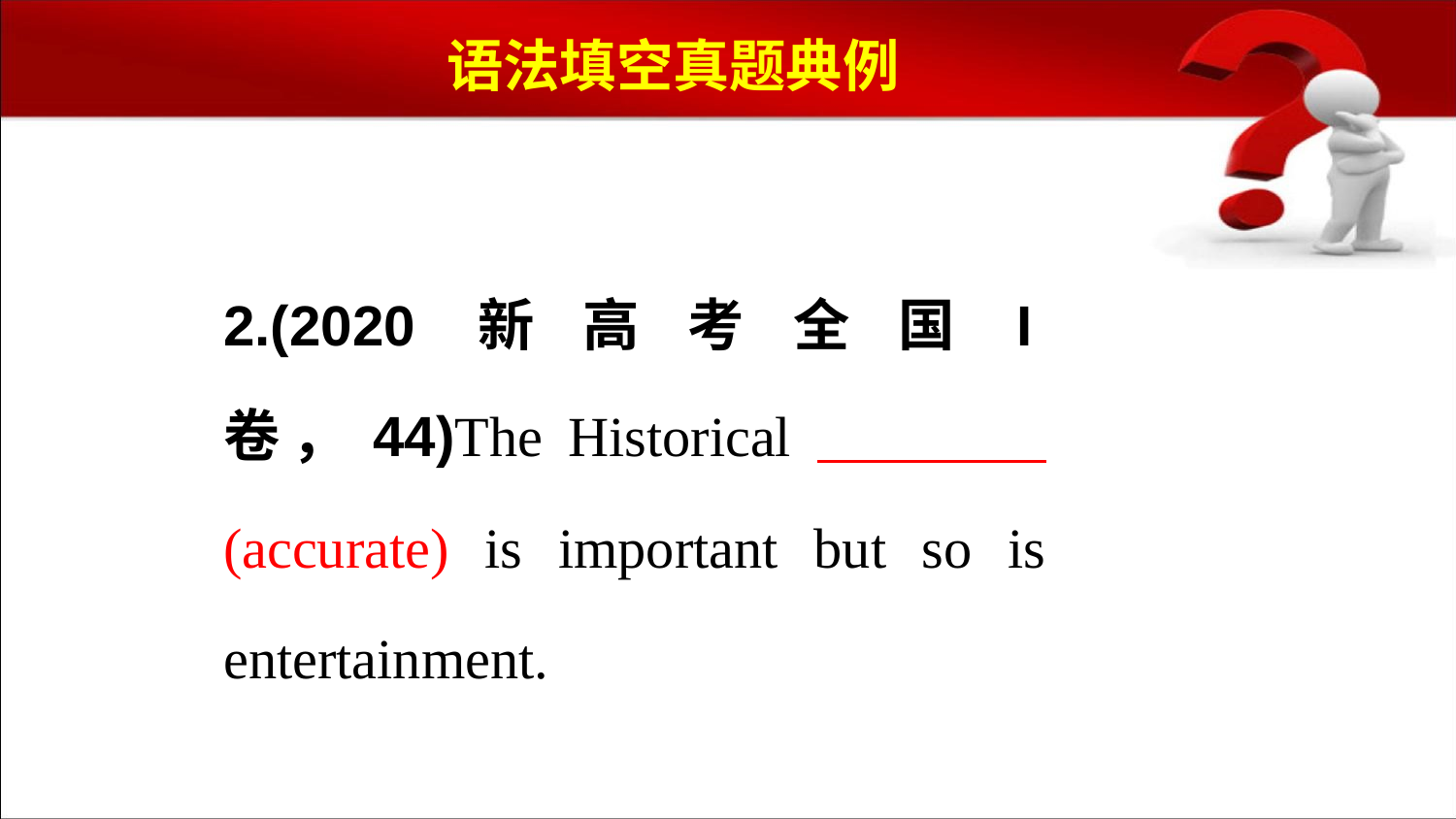

语法填空真题典例
2.(2020新高考全国I卷，44)The Historical           (accurate) is important but so is entertainment.